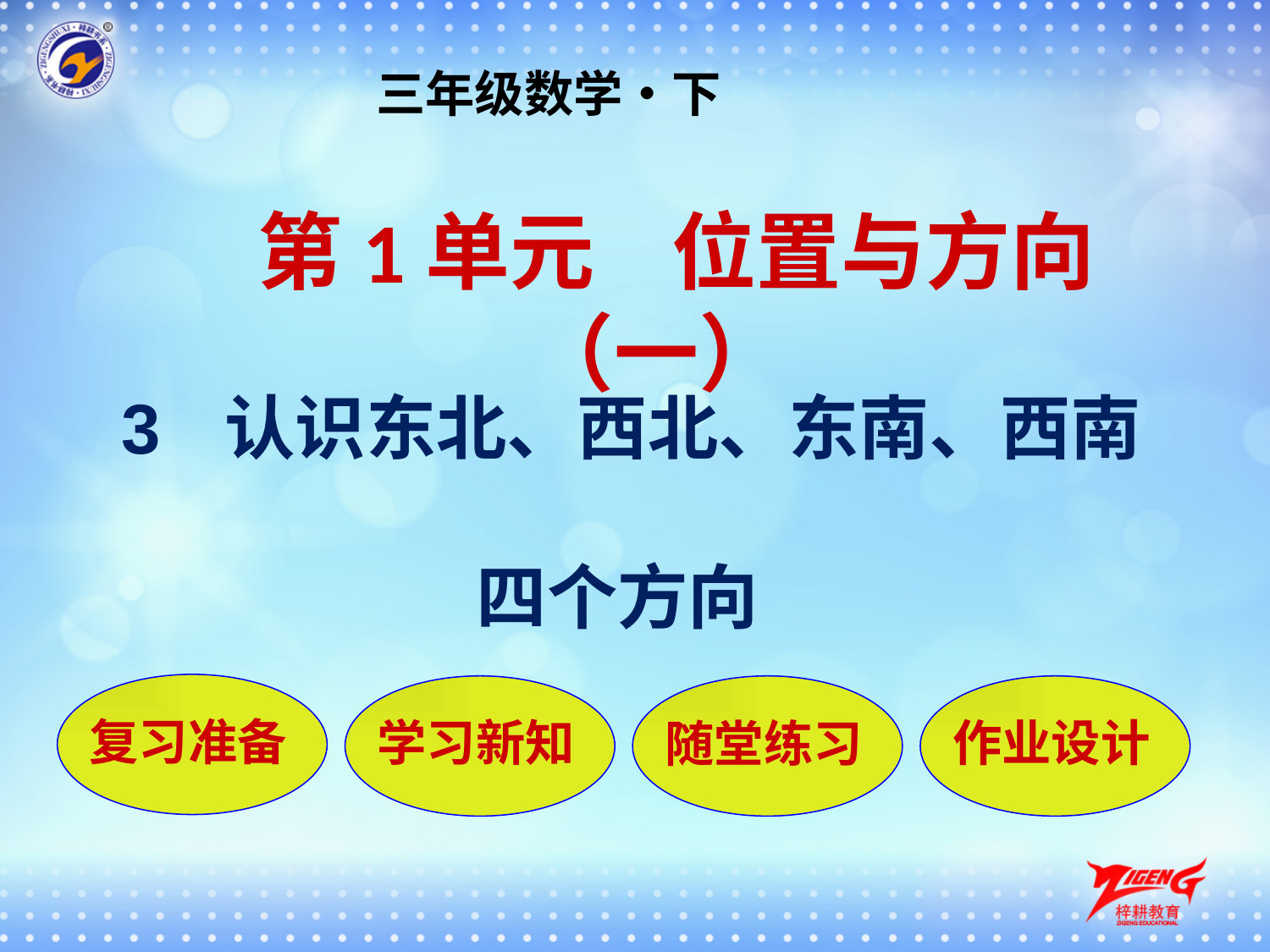

三年级数学•下
 第1单元    位置与方向（一）
认识东北、西北、东南、西南
                     四个方向

复习准备

学习新知

随堂练习

作业设计